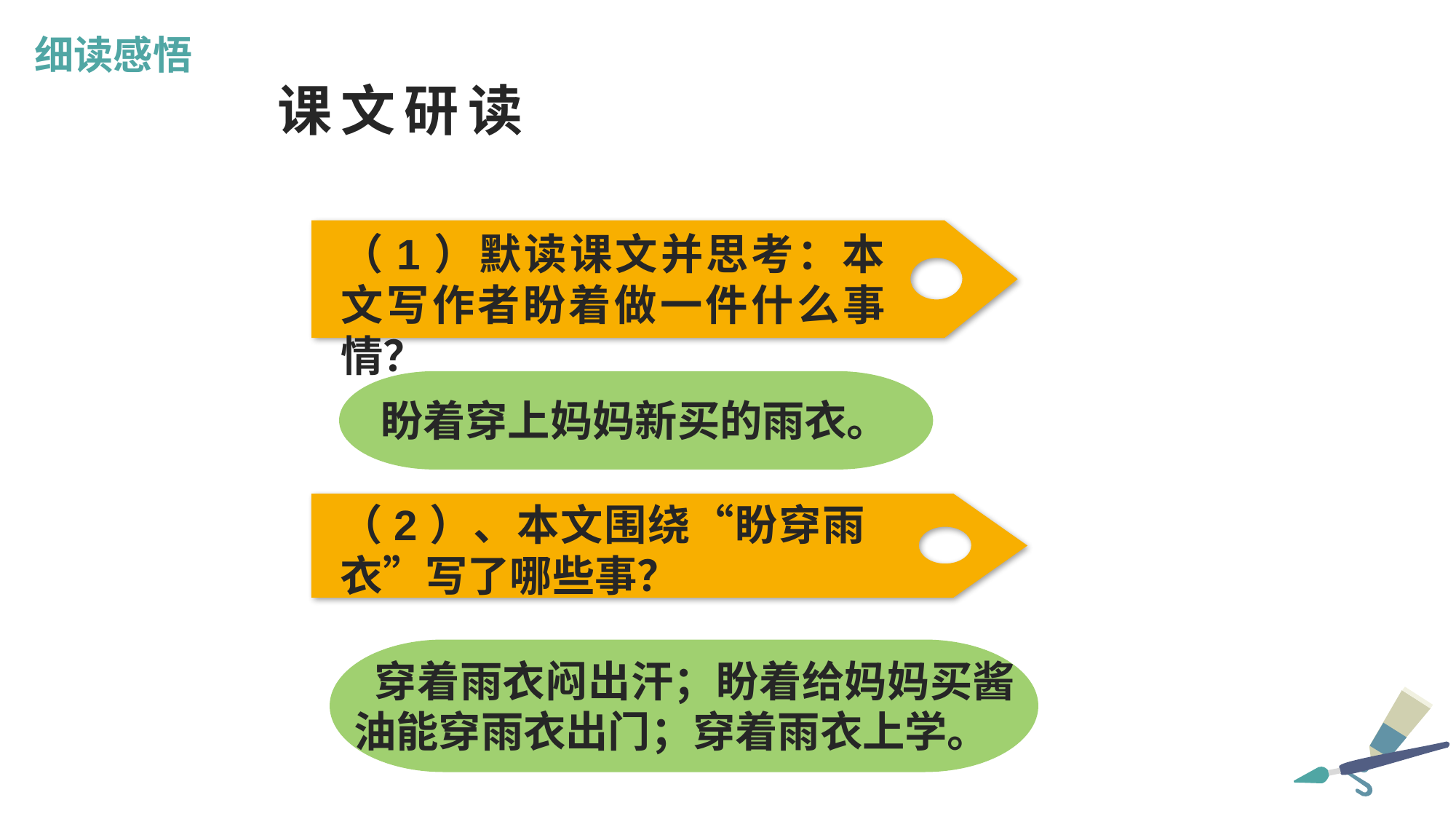

细读感悟
课文研读

（1）默读课文并思考：本文写作者盼着做一件什么事情？

盼着穿上妈妈新买的雨衣。
（2）、本文围绕“盼穿雨衣”写了哪些事？

 穿着雨衣闷出汗；盼着给妈妈买酱油能穿雨衣出门；穿着雨衣上学。